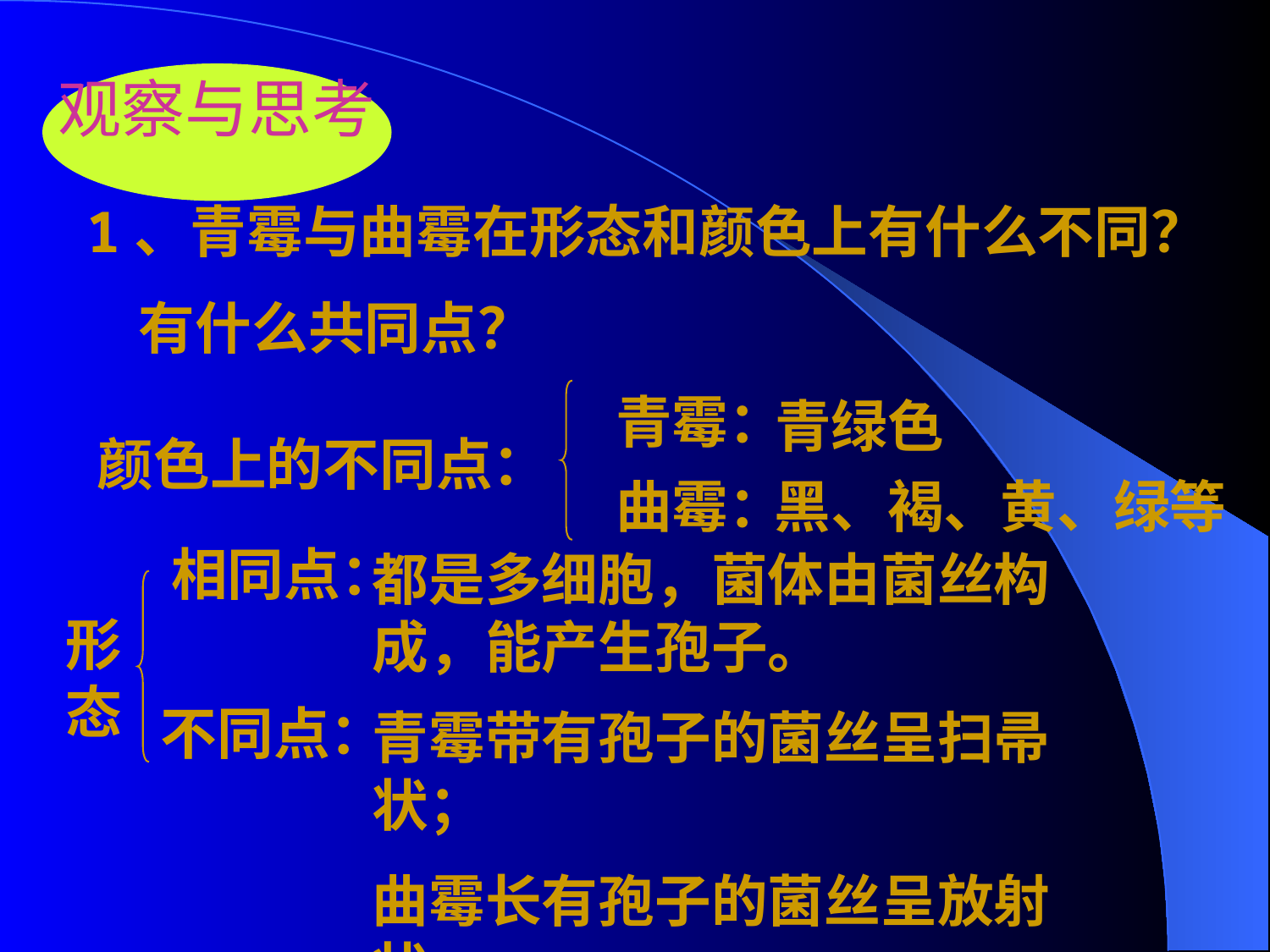

观察与思考

1、青霉与曲霉在形态和颜色上有什么不同？
   有什么共同点？

青霉：
青绿色

颜色上的不同点：
曲霉：
黑、褐、黄、绿等
相同点：
都是多细胞，菌体由菌丝构成，能产生孢子。

形态
不同点：
青霉带有孢子的菌丝呈扫帚状；
曲霉长有孢子的菌丝呈放射状。